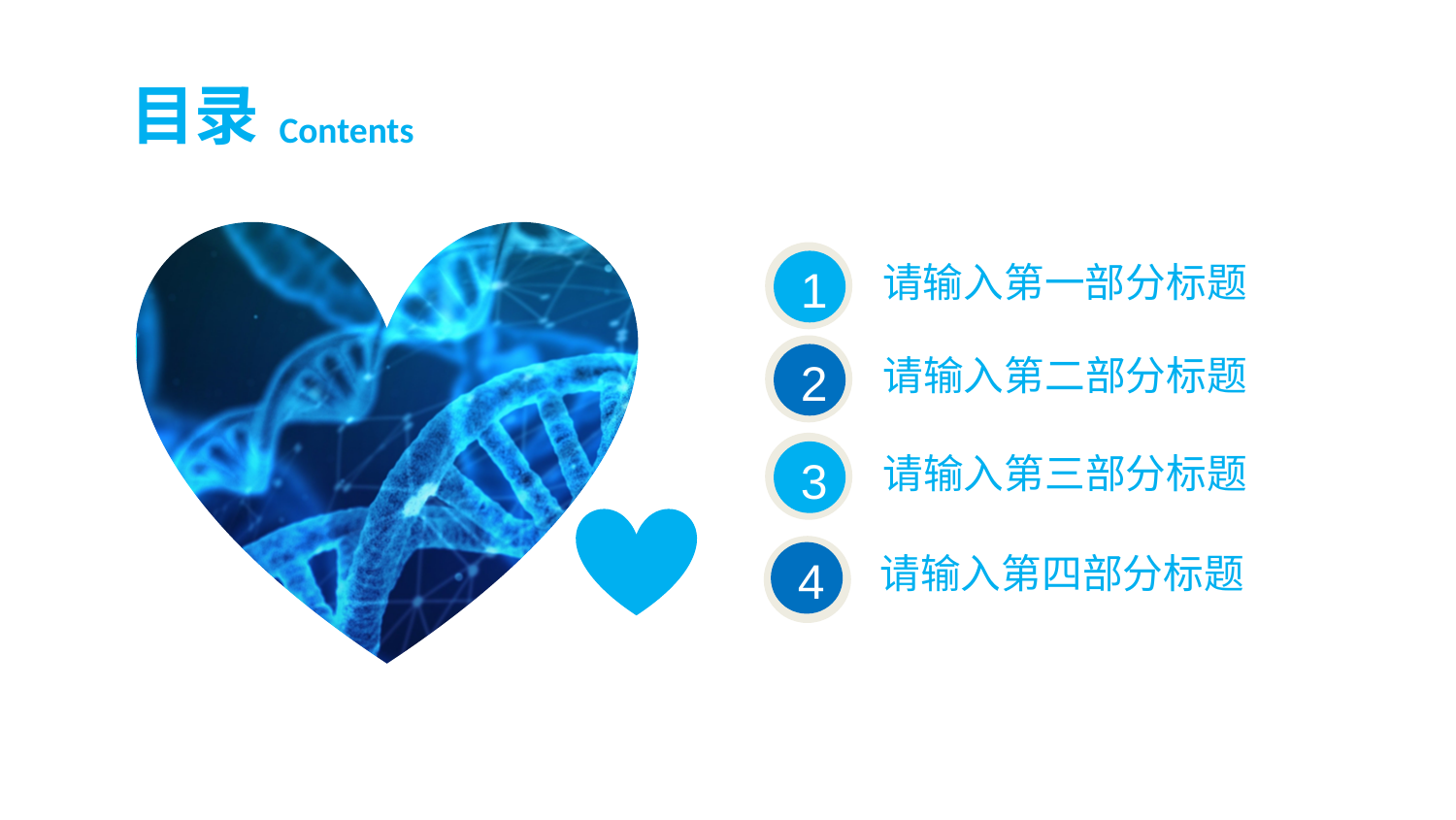

目录
Contents

请输入第一部分标题

1

请输入第二部分标题

2

请输入第三部分标题

3

请输入第四部分标题

4